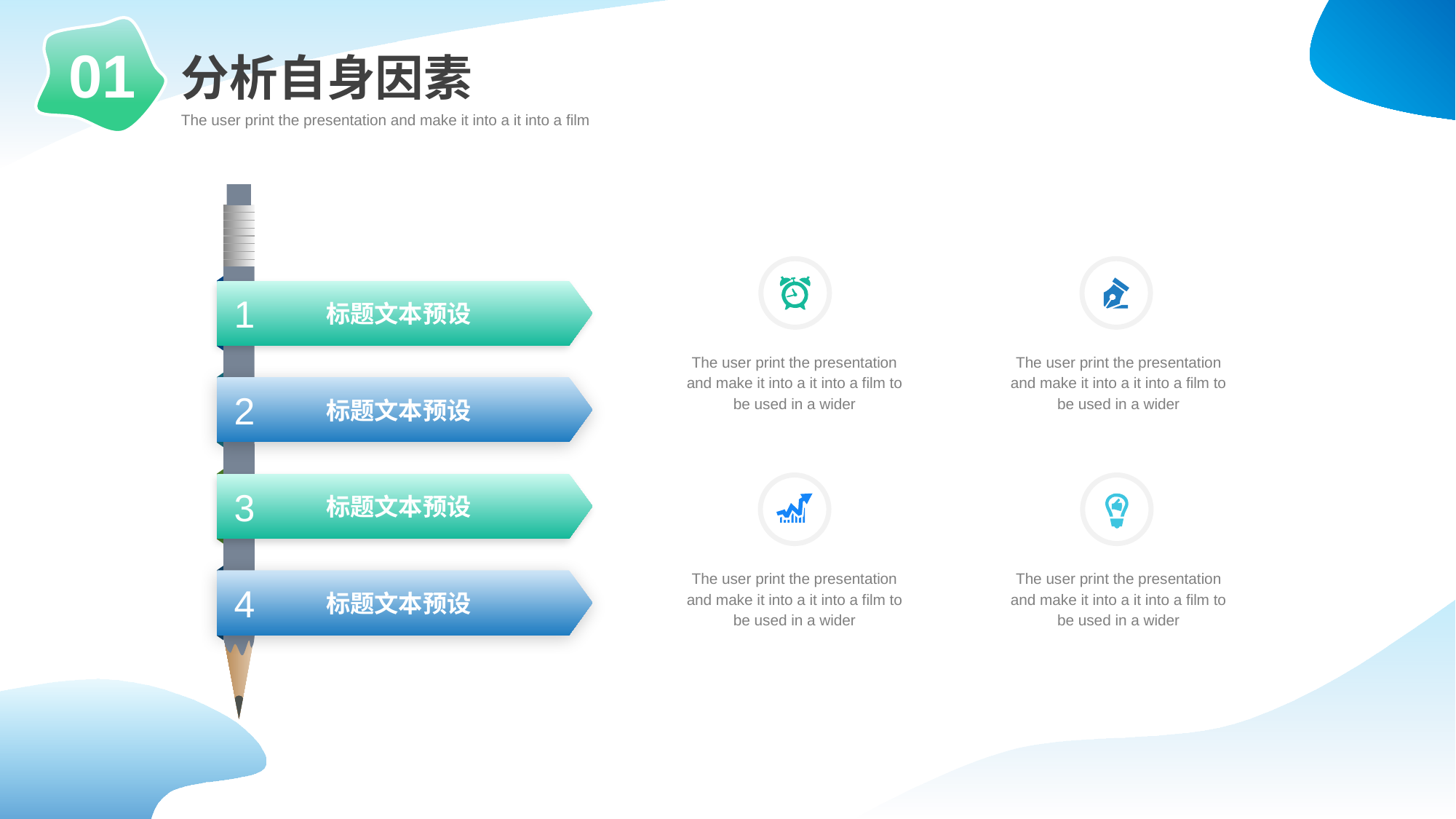

01
分析自身因素
The user print the presentation and make it into a it into a film

标题文本预设
1

The user print the presentation and make it into a it into a film to be used in a wider
The user print the presentation and make it into a it into a film to be used in a wider
标题文本预设
2

标题文本预设
3

The user print the presentation and make it into a it into a film to be used in a wider
The user print the presentation and make it into a it into a film to be used in a wider
标题文本预设
4